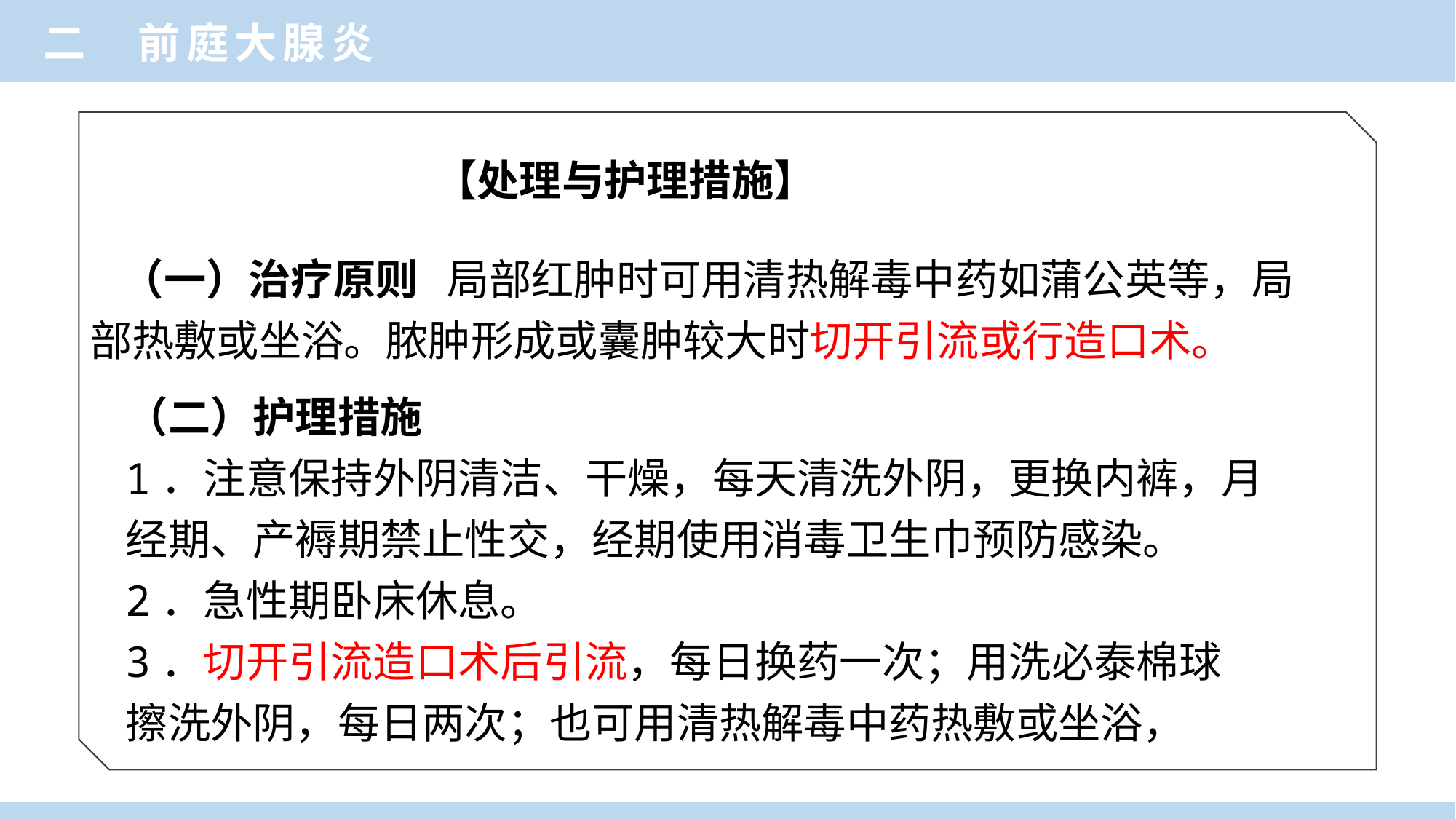

二   前庭大腺炎

【处理与护理措施】
（一）治疗原则   局部红肿时可用清热解毒中药如蒲公英等，局部热敷或坐浴。脓肿形成或囊肿较大时切开引流或行造口术。
（二）护理措施
1．注意保持外阴清洁、干燥，每天清洗外阴，更换内裤，月经期、产褥期禁止性交，经期使用消毒卫生巾预防感染。
2．急性期卧床休息。
3．切开引流造口术后引流，每日换药一次；用洗必泰棉球
擦洗外阴，每日两次；也可用清热解毒中药热敷或坐浴，